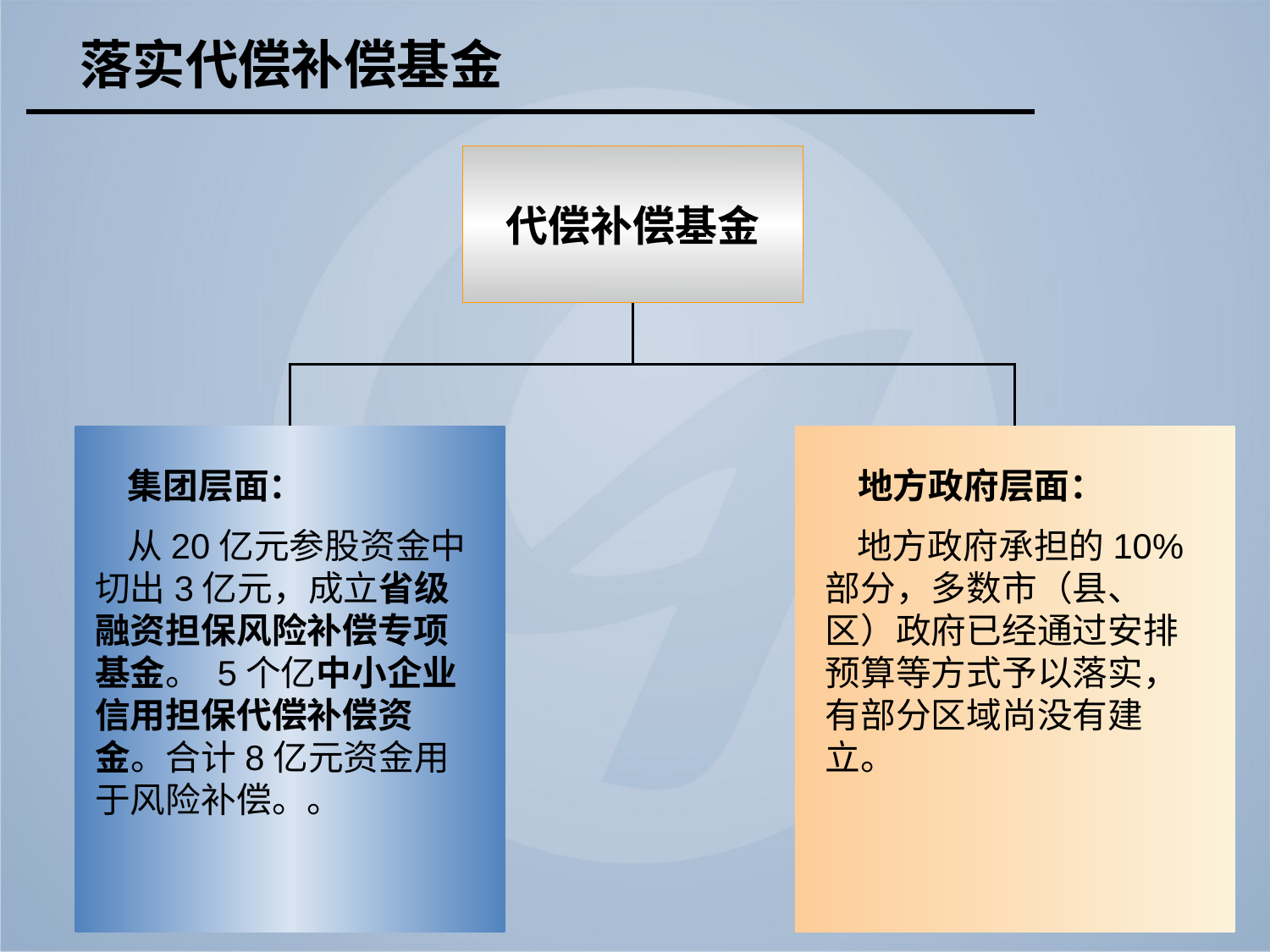

落实代偿补偿基金
代偿补偿基金

   集团层面：
   从20亿元参股资金中切出3亿元，成立省级融资担保风险补偿专项基金。 5个亿中小企业信用担保代偿补偿资金。合计8亿元资金用于风险补偿。。
   地方政府层面：
   地方政府承担的10%部分，多数市（县、区）政府已经通过安排预算等方式予以落实，有部分区域尚没有建立。